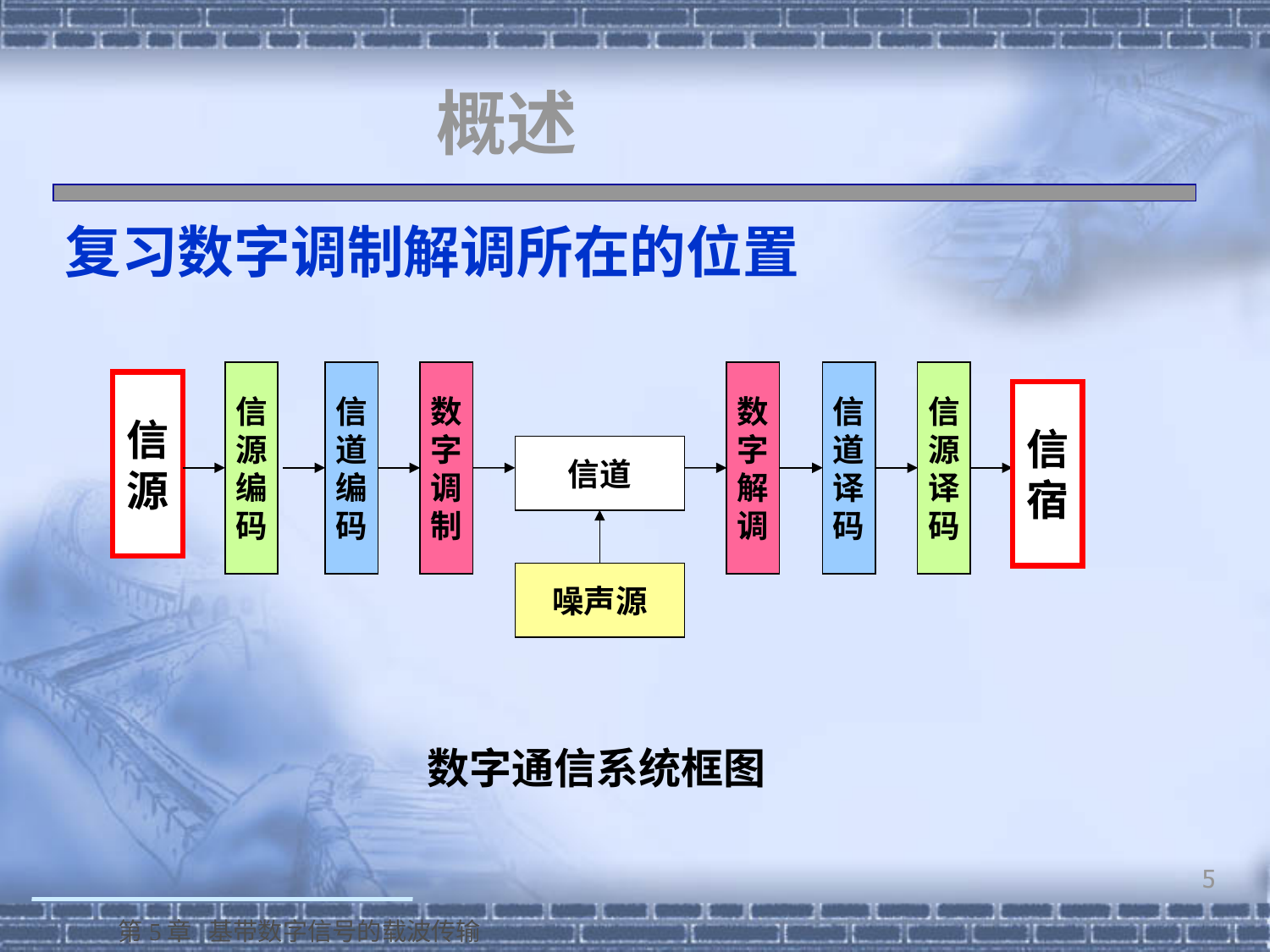

# 概述
   复习数字调制解调所在的位置

信
源
编
码
信
道
编
码
数
字
调
制
数
字
解
调
信
道
译
码
信
源
译
码
信
源
信
宿
信道

噪声源
数字通信系统框图
5